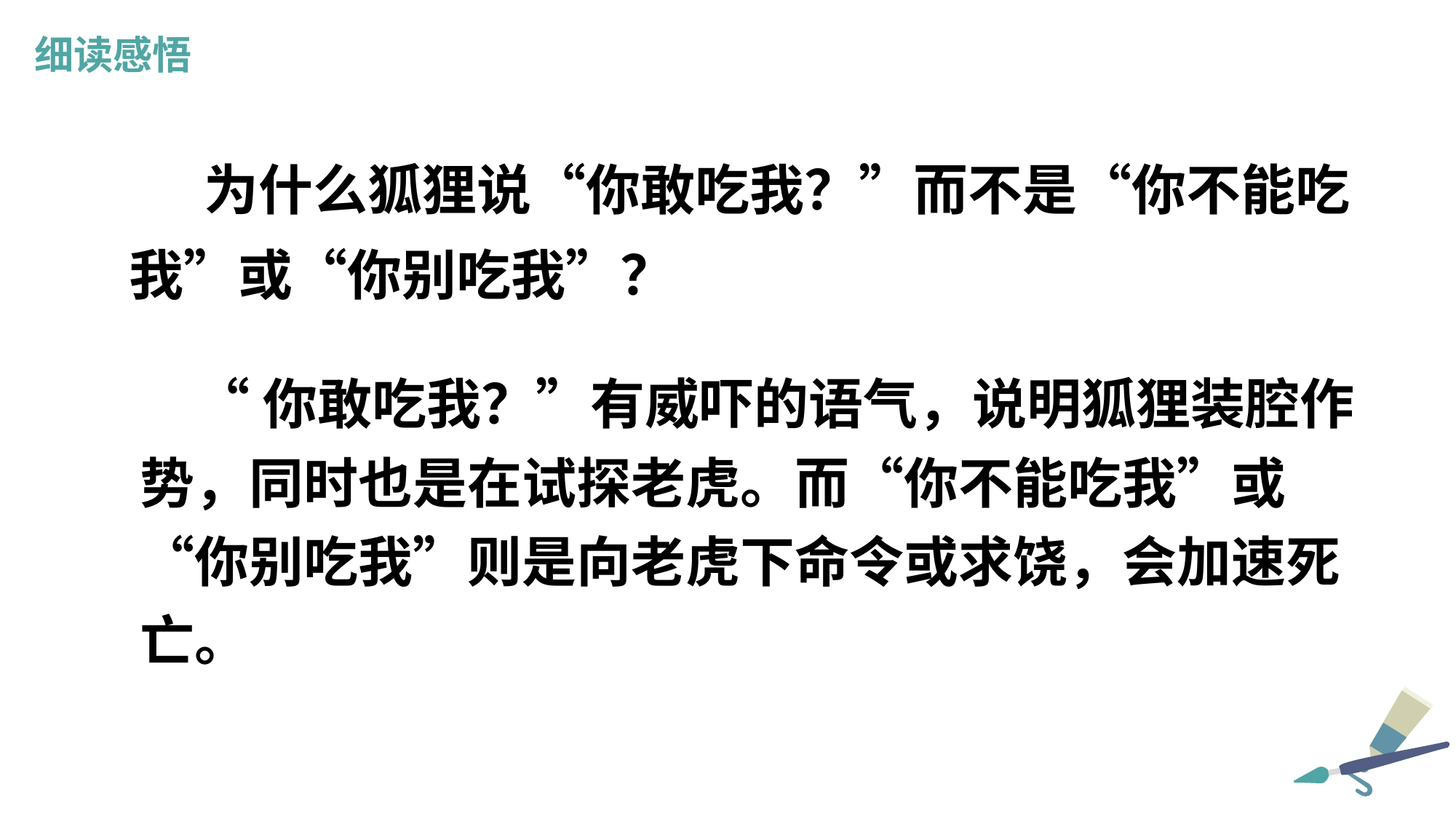

细读感悟
     为什么狐狸说“你敢吃我？”而不是“你不能吃我”或“你别吃我”？
    “你敢吃我？”有威吓的语气，说明狐狸装腔作势，同时也是在试探老虎。而“你不能吃我”或“你别吃我”则是向老虎下命令或求饶，会加速死亡。